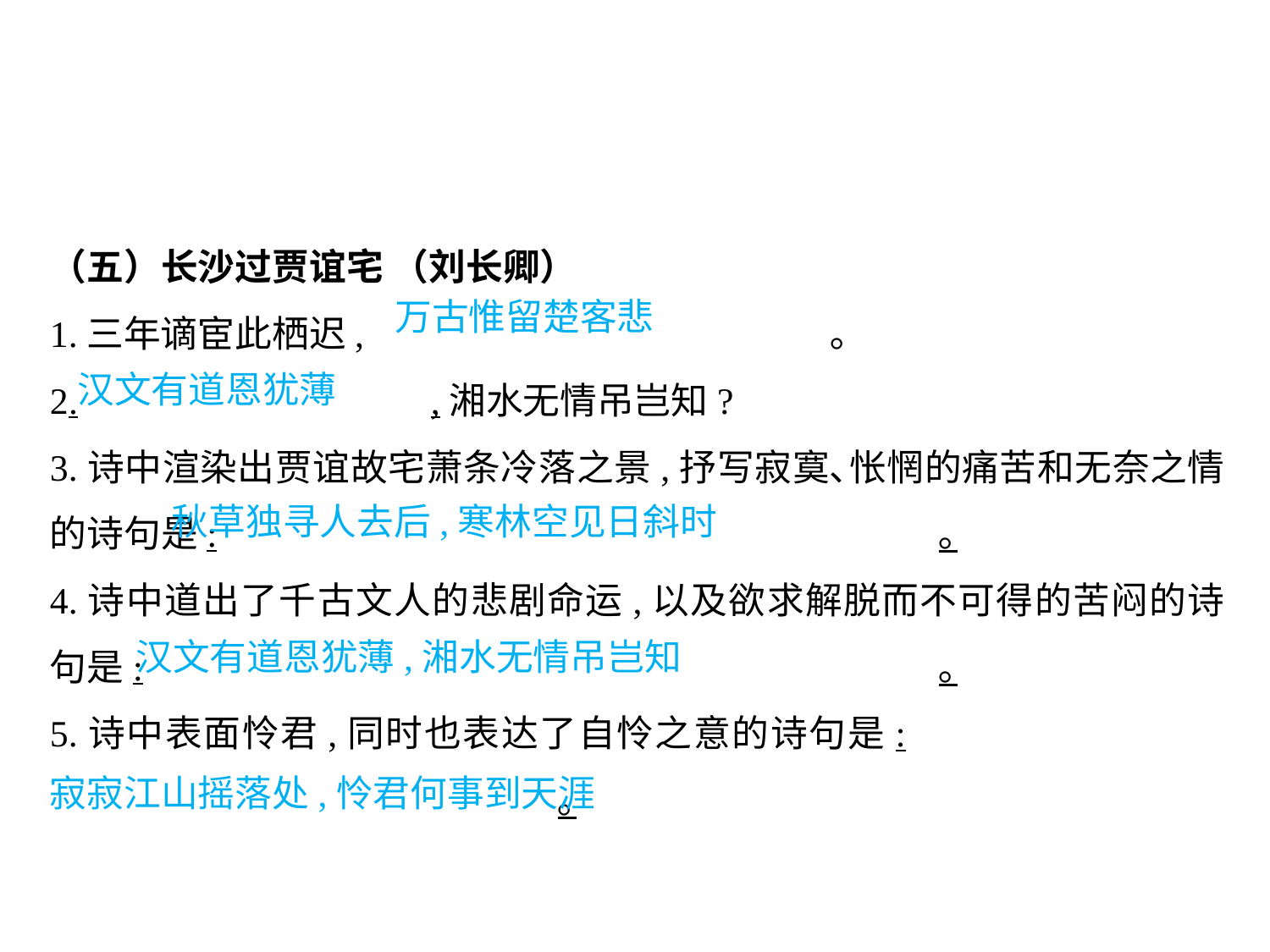

（五）长沙过贾谊宅 （刘长卿）
1.三年谪宦此栖迟,				 ｡
2.			,湘水无情吊岂知?
3.诗中渲染出贾谊故宅萧条冷落之景,抒写寂寞､怅惘的痛苦和无奈之情的诗句是:						｡
4.诗中道出了千古文人的悲剧命运,以及欲求解脱而不可得的苦闷的诗句是:							｡
5.诗中表面怜君,同时也表达了自怜之意的诗句是:							｡
万古惟留楚客悲
汉文有道恩犹薄
秋草独寻人去后,寒林空见日斜时
汉文有道恩犹薄,湘水无情吊岂知
									寂寂江山摇落处,怜君何事到天涯